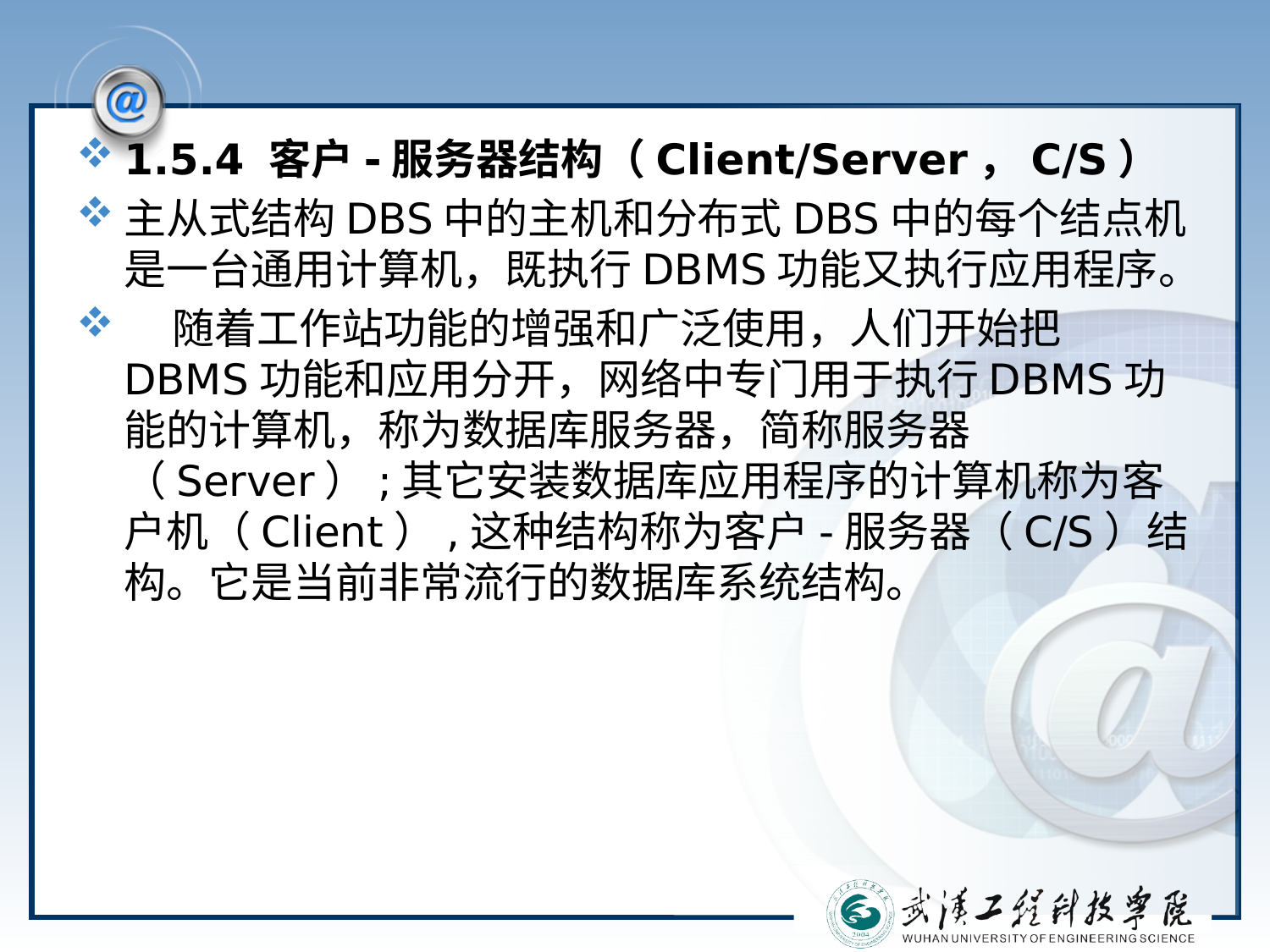

#
1.5.4 客户-服务器结构（Client/Server，C/S）
主从式结构DBS中的主机和分布式DBS中的每个结点机是一台通用计算机，既执行DBMS功能又执行应用程序。
    随着工作站功能的增强和广泛使用，人们开始把DBMS功能和应用分开，网络中专门用于执行DBMS功能的计算机，称为数据库服务器，简称服务器（Server）;其它安装数据库应用程序的计算机称为客户机（Client）,这种结构称为客户-服务器（C/S）结构。它是当前非常流行的数据库系统结构。